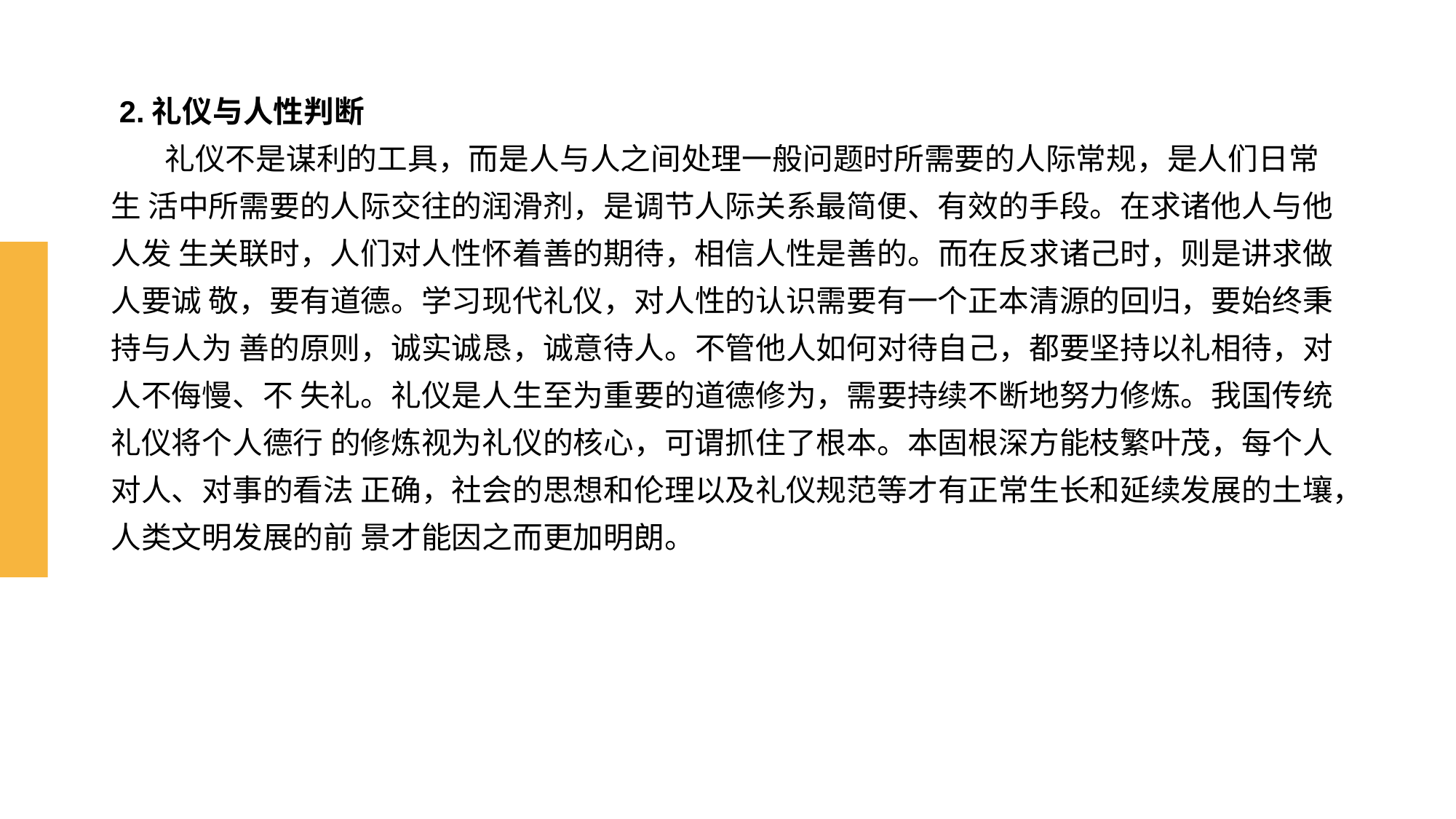

# 2.礼仪与人性判断 礼仪不是谋利的工具，而是人与人之间处理一般问题时所需要的人际常规，是人们日常生 活中所需要的人际交往的润滑剂，是调节人际关系最简便、有效的手段。在求诸他人与他人发 生关联时，人们对人性怀着善的期待，相信人性是善的。而在反求诸己时，则是讲求做人要诚 敬，要有道德。学习现代礼仪，对人性的认识需要有一个正本清源的回归，要始终秉持与人为 善的原则，诚实诚恳，诚意待人。不管他人如何对待自己，都要坚持以礼相待，对人不侮慢、不 失礼。礼仪是人生至为重要的道德修为，需要持续不断地努力修炼。我国传统礼仪将个人德行 的修炼视为礼仪的核心，可谓抓住了根本。本固根深方能枝繁叶茂，每个人对人、对事的看法 正确，社会的思想和伦理以及礼仪规范等才有正常生长和延续发展的土壤，人类文明发展的前 景才能因之而更加明朗。